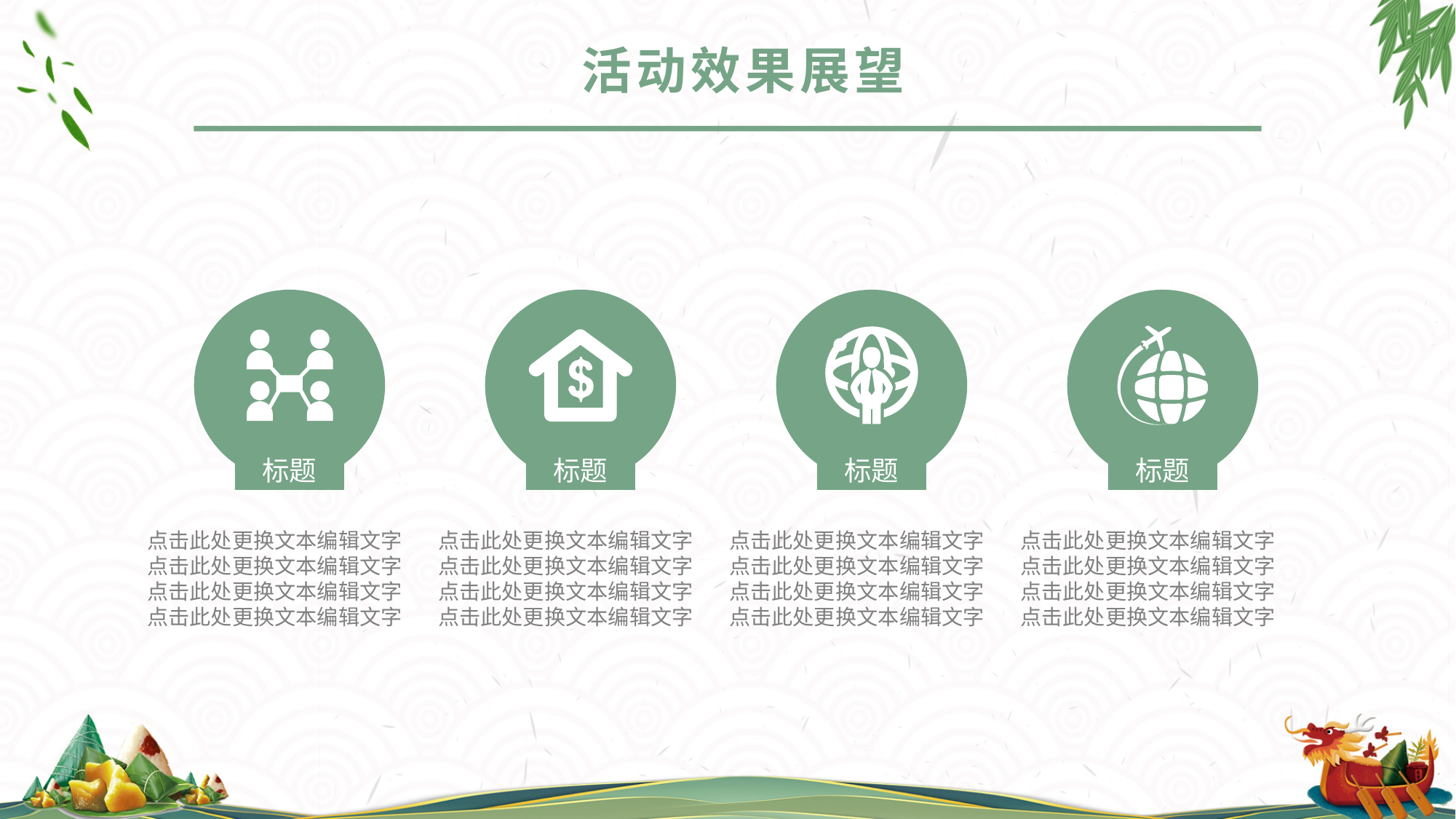

活动效果展望

标题
标题
标题
标题
点击此处更换文本编辑文字
点击此处更换文本编辑文字
点击此处更换文本编辑文字
点击此处更换文本编辑文字
点击此处更换文本编辑文字
点击此处更换文本编辑文字
点击此处更换文本编辑文字
点击此处更换文本编辑文字
点击此处更换文本编辑文字
点击此处更换文本编辑文字
点击此处更换文本编辑文字
点击此处更换文本编辑文字
点击此处更换文本编辑文字
点击此处更换文本编辑文字
点击此处更换文本编辑文字
点击此处更换文本编辑文字